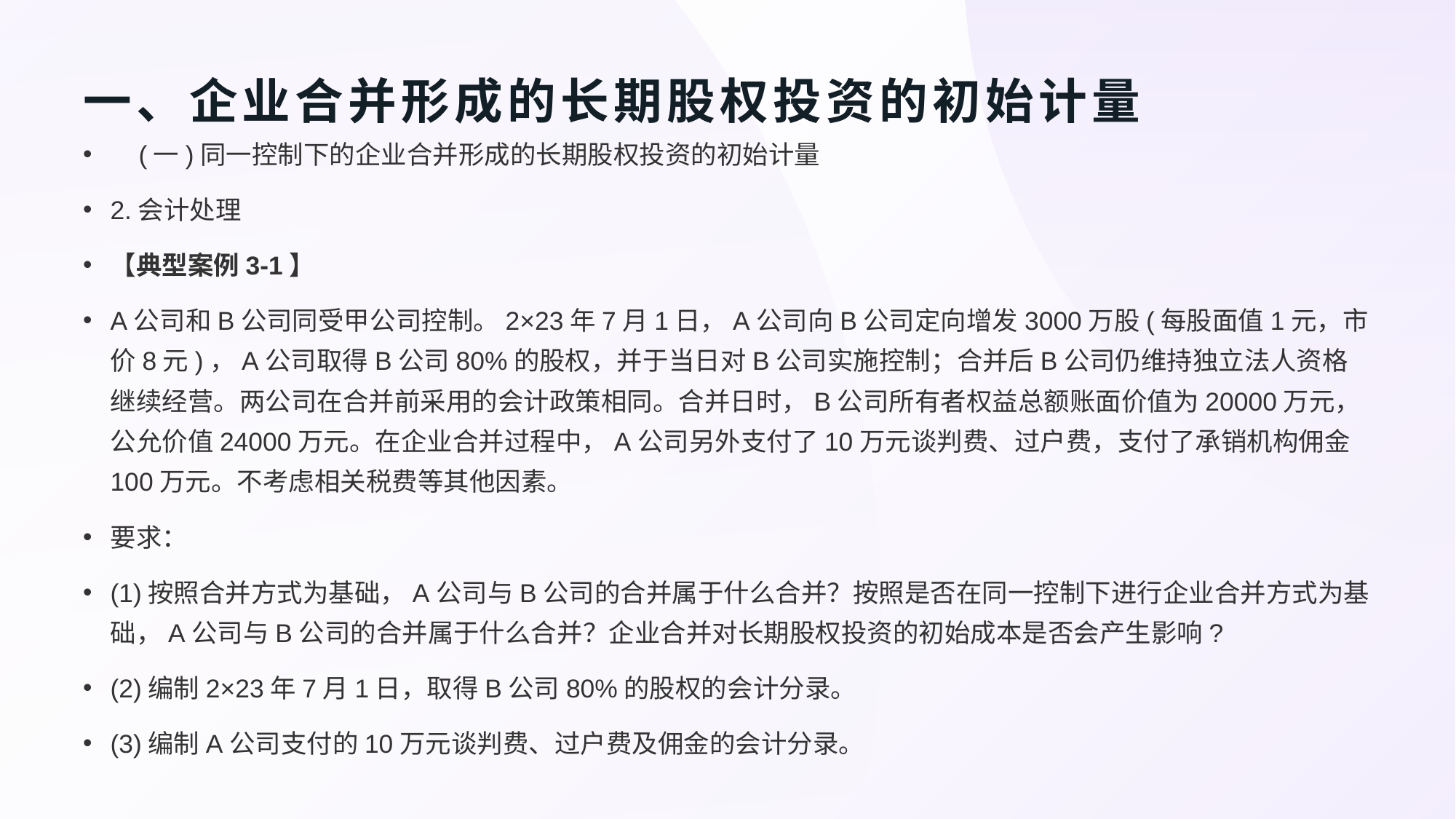

# 一、企业合并形成的长期股权投资的初始计量
    (一)同一控制下的企业合并形成的长期股权投资的初始计量
2.会计处理
【典型案例3-1】
A公司和B公司同受甲公司控制。2×23年7月1日，A公司向B公司定向增发3000万股(每股面值1元，市价8元)，A公司取得B公司80%的股权，并于当日对B公司实施控制；合并后B公司仍维持独立法人资格继续经营。两公司在合并前采用的会计政策相同。合并日时，B公司所有者权益总额账面价值为20000万元，公允价值24000万元。在企业合并过程中，A公司另外支付了10万元谈判费、过户费，支付了承销机构佣金100万元。不考虑相关税费等其他因素。
要求：
(1)按照合并方式为基础，A公司与B公司的合并属于什么合并？按照是否在同一控制下进行企业合并方式为基础，A公司与B公司的合并属于什么合并？企业合并对长期股权投资的初始成本是否会产生影响?
(2)编制2×23年7月1日，取得B公司80%的股权的会计分录。
(3)编制A公司支付的10万元谈判费、过户费及佣金的会计分录。